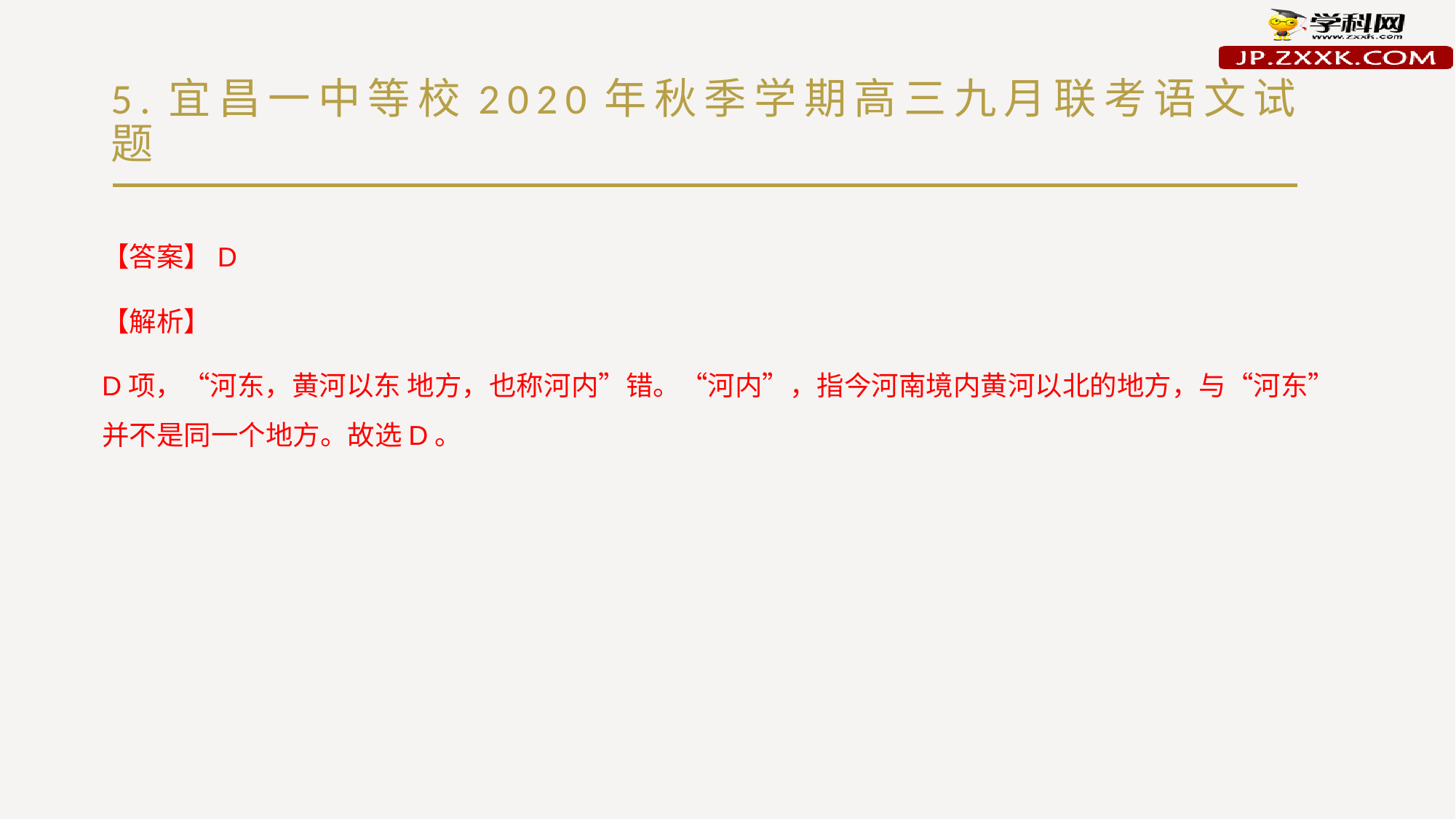

# 5.宜昌一中等校2020年秋季学期高三九月联考语文试题
【答案】D
【解析】
D项，“河东，黄河以东 地方，也称河内”错。“河内”，指今河南境内黄河以北的地方，与“河东”并不是同一个地方。故选D。